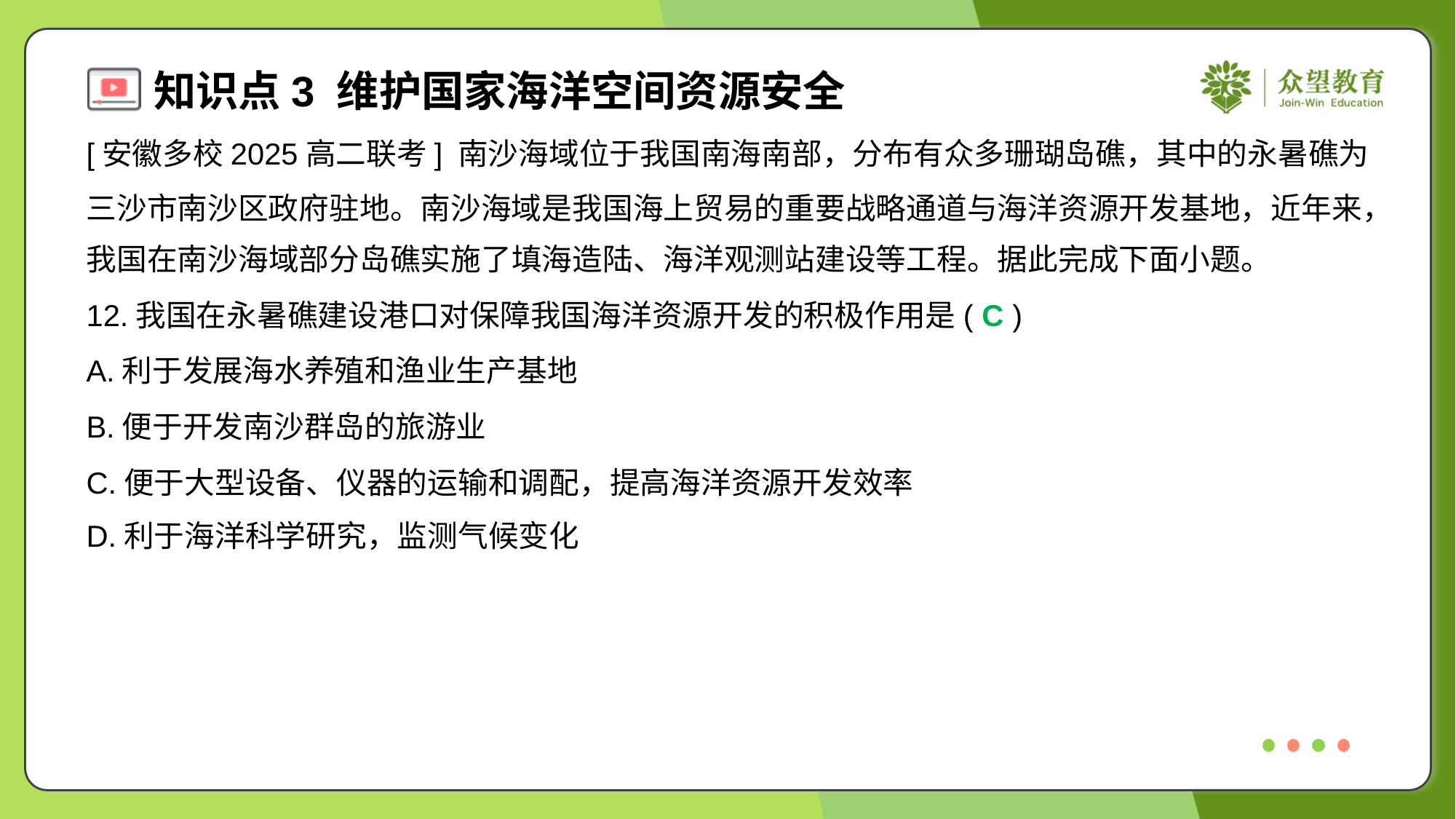

[安徽多校2025高二联考] 南沙海域位于我国南海南部，分布有众多珊瑚岛礁，其中的永暑礁为
三沙市南沙区政府驻地。南沙海域是我国海上贸易的重要战略通道与海洋资源开发基地，近年来，
我国在南沙海域部分岛礁实施了填海造陆、海洋观测站建设等工程。据此完成下面小题。
12.我国在永暑礁建设港口对保障我国海洋资源开发的积极作用是(     )
C
A.利于发展海水养殖和渔业生产基地
B.便于开发南沙群岛的旅游业
C.便于大型设备、仪器的运输和调配，提高海洋资源开发效率
D.利于海洋科学研究，监测气候变化